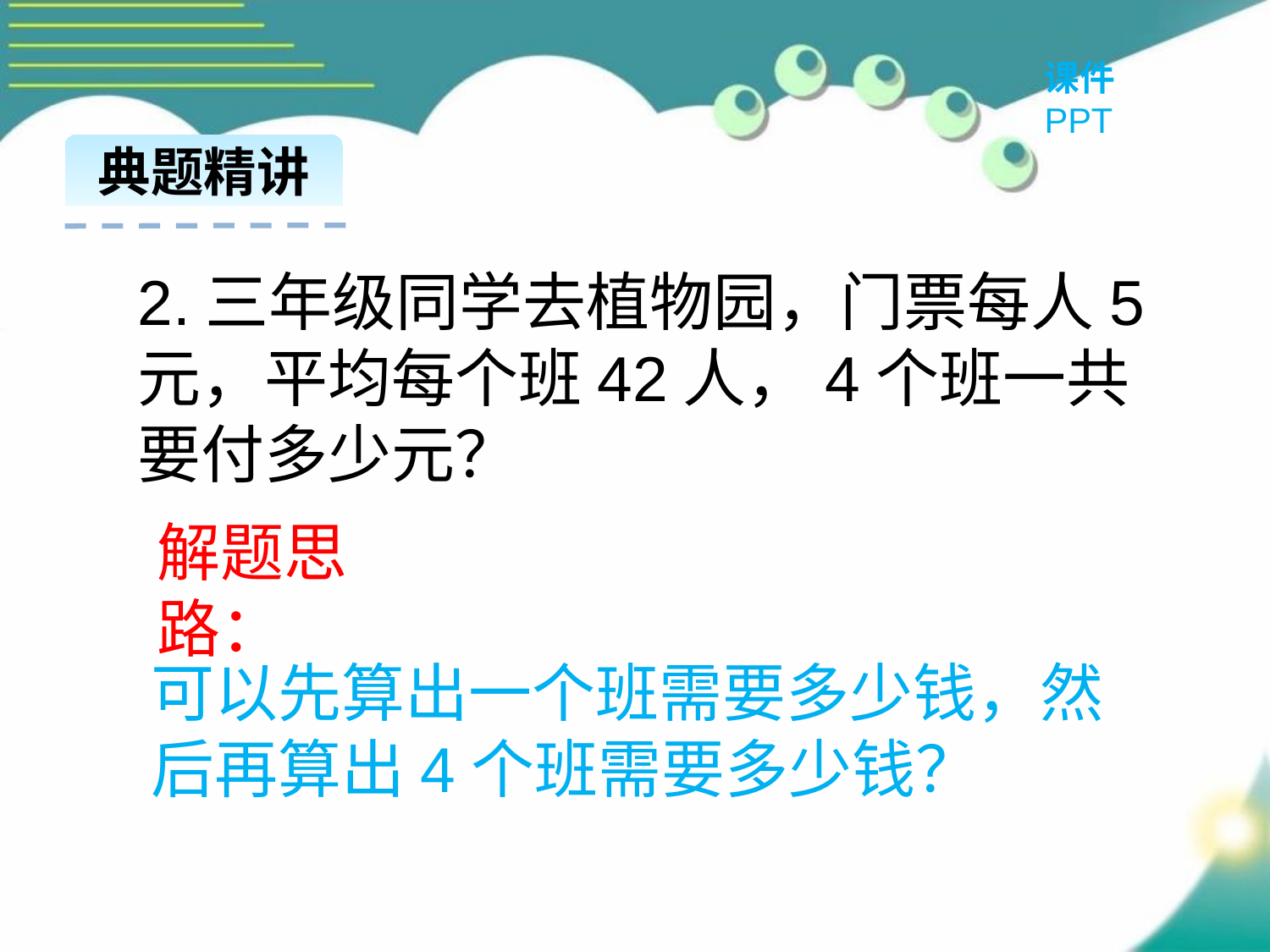

课件PPT
典题精讲

2.三年级同学去植物园，门票每人5元，平均每个班42人，4个班一共要付多少元？
解题思路：
可以先算出一个班需要多少钱，然后再算出4个班需要多少钱？